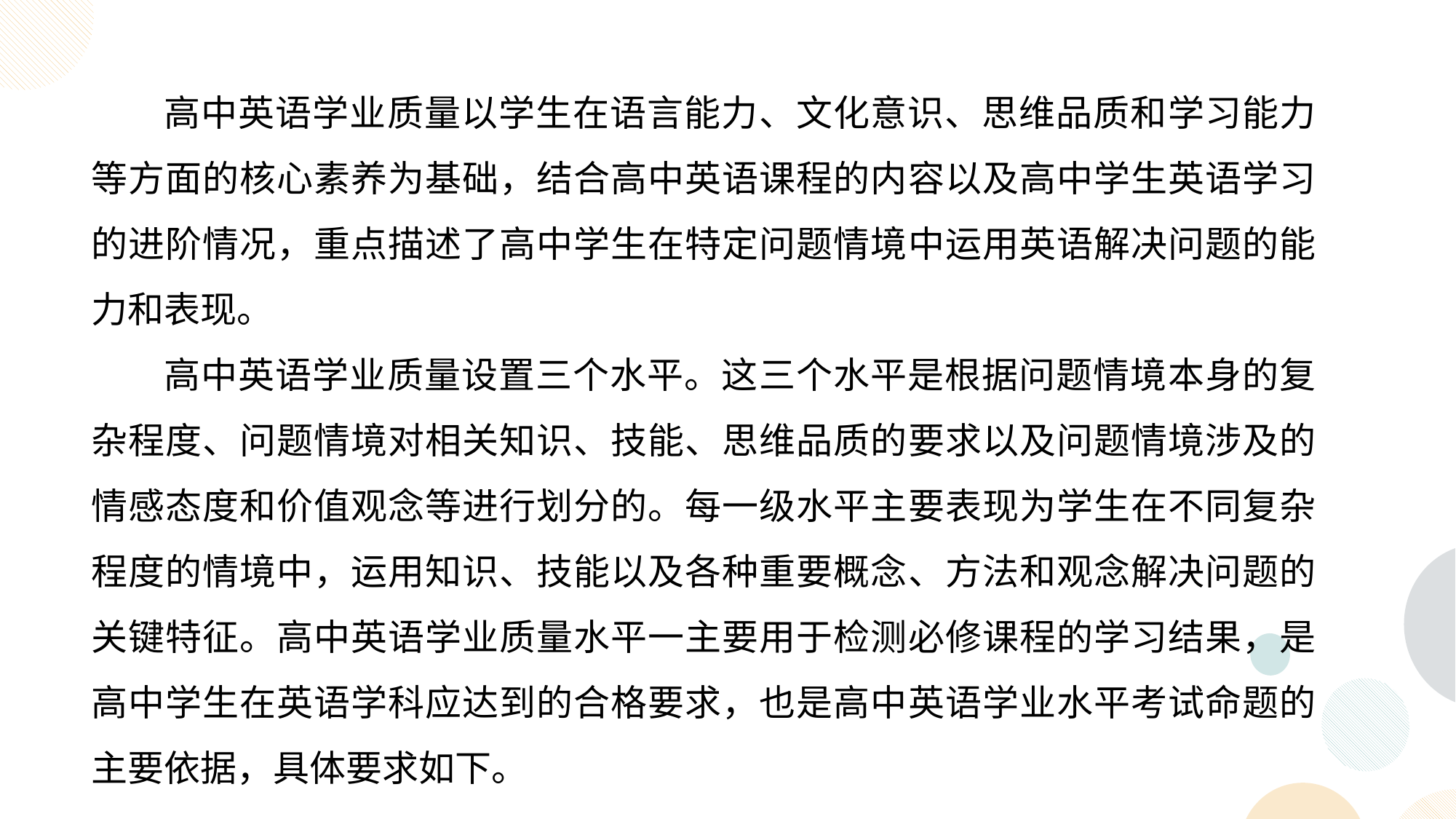

高中英语学业质量以学生在语言能力、文化意识、思维品质和学习能力等方面的核心素养为基础，结合高中英语课程的内容以及高中学生英语学习的进阶情况，重点描述了高中学生在特定问题情境中运用英语解决问题的能力和表现。
高中英语学业质量设置三个水平。这三个水平是根据问题情境本身的复杂程度、问题情境对相关知识、技能、思维品质的要求以及问题情境涉及的情感态度和价值观念等进行划分的。每一级水平主要表现为学生在不同复杂程度的情境中，运用知识、技能以及各种重要概念、方法和观念解决问题的关键特征。高中英语学业质量水平一主要用于检测必修课程的学习结果，是高中学生在英语学科应达到的合格要求，也是高中英语学业水平考试命题的主要依据，具体要求如下。